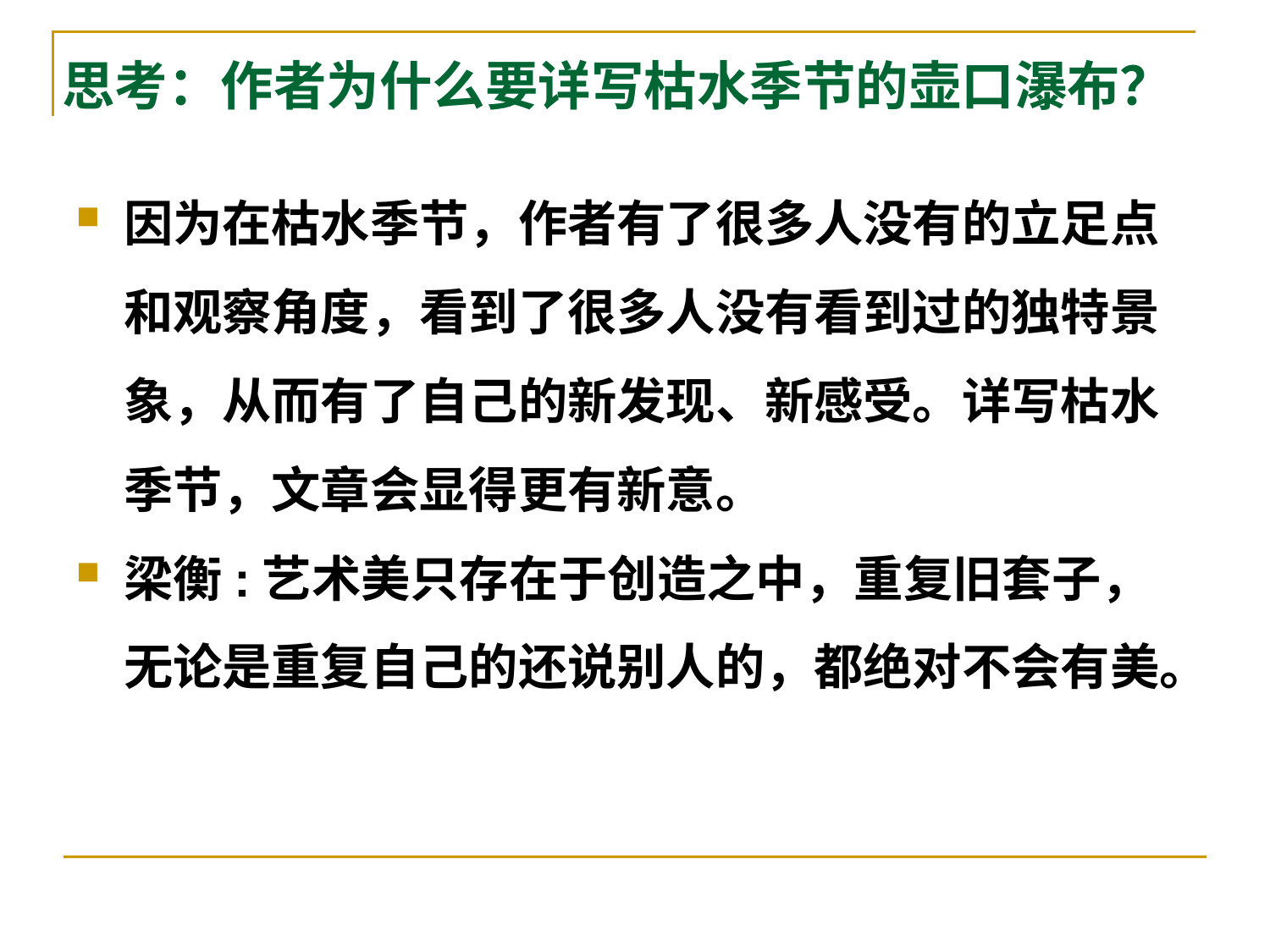

# 思考：作者为什么要详写枯水季节的壶口瀑布？
因为在枯水季节，作者有了很多人没有的立足点和观察角度，看到了很多人没有看到过的独特景象，从而有了自己的新发现、新感受。详写枯水季节，文章会显得更有新意。
梁衡:艺术美只存在于创造之中，重复旧套子，无论是重复自己的还说别人的，都绝对不会有美。